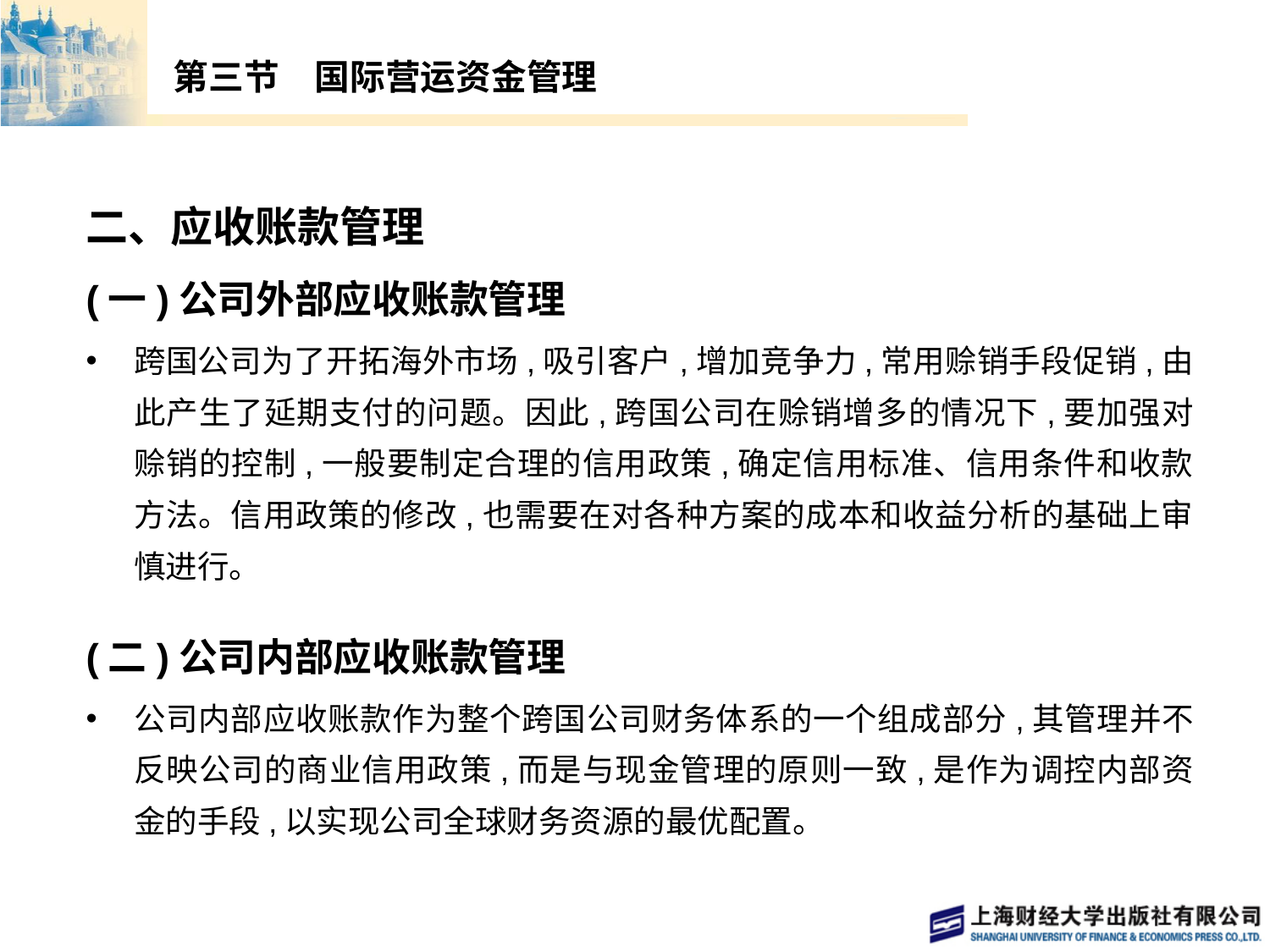

# 第三节　国际营运资金管理
二、应收账款管理
(一)公司外部应收账款管理
跨国公司为了开拓海外市场,吸引客户,增加竞争力,常用赊销手段促销,由此产生了延期支付的问题。因此,跨国公司在赊销增多的情况下,要加强对赊销的控制,一般要制定合理的信用政策,确定信用标准、信用条件和收款方法。信用政策的修改,也需要在对各种方案的成本和收益分析的基础上审慎进行。
(二)公司内部应收账款管理
公司内部应收账款作为整个跨国公司财务体系的一个组成部分,其管理并不反映公司的商业信用政策,而是与现金管理的原则一致,是作为调控内部资金的手段,以实现公司全球财务资源的最优配置。